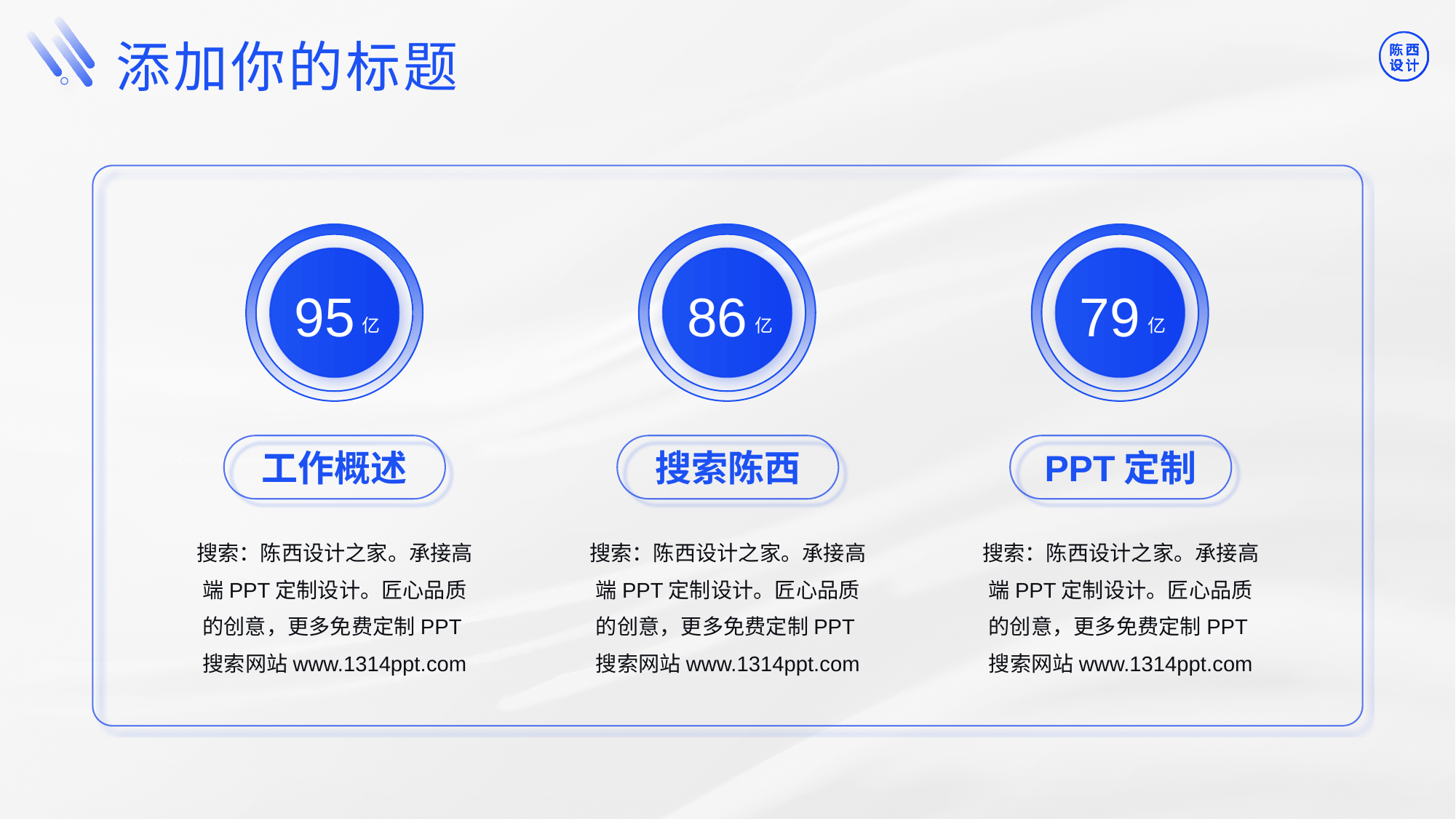

©版权所有：陈西设计之家(微信号：2090298045）
©版权所属公司：合肥陈西文化传媒科技有限公司
©版权所有：陈西设计之家(微信号：2090298045）
©版权所属公司：合肥陈西文化传媒科技有限公司
添加你的标题

95
86
79
亿
亿
亿

工作概述
搜索陈西
PPT定制
搜索：陈西设计之家。承接高端PPT定制设计。匠心品质的创意，更多免费定制PPT搜索网站www.1314ppt.com
搜索：陈西设计之家。承接高端PPT定制设计。匠心品质的创意，更多免费定制PPT搜索网站www.1314ppt.com
搜索：陈西设计之家。承接高端PPT定制设计。匠心品质的创意，更多免费定制PPT搜索网站www.1314ppt.com
©版权所有：陈西设计之家(微信号：2090298045）
©版权所属公司：合肥陈西文化传媒科技有限公司